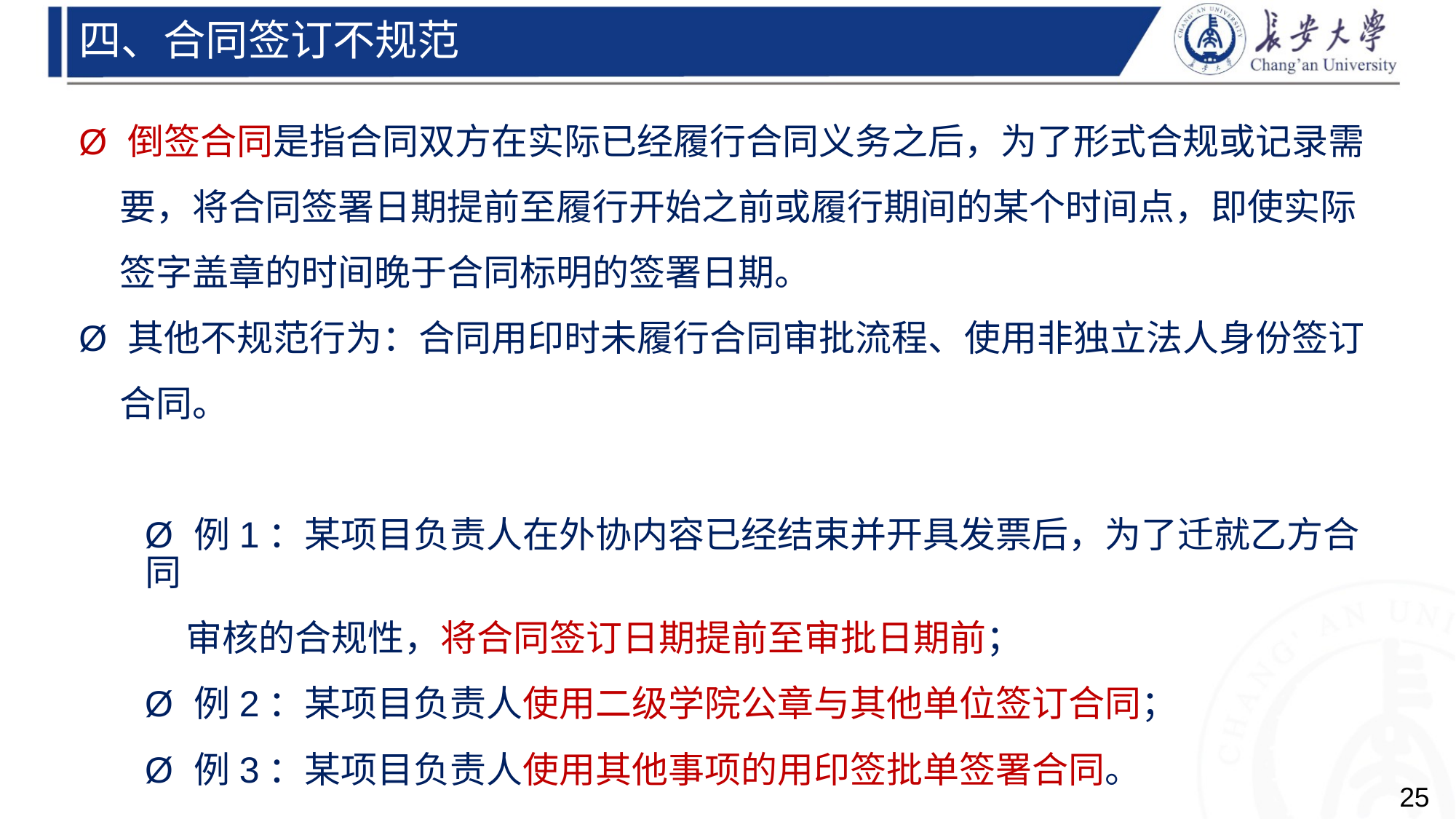

四、合同签订不规范
Ø 倒签合同是指合同双方在实际已经履行合同义务之后，为了形式合规或记录需
要，将合同签署日期提前至履行开始之前或履行期间的某个时间点，即使实际
签字盖章的时间晚于合同标明的签署日期。
Ø 其他不规范行为：合同用印时未履行合同审批流程、使用非独立法人身份签订
合同。
Ø 例1：某项目负责人在外协内容已经结束并开具发票后，为了迁就乙方合同
审核的合规性，将合同签订日期提前至审批日期前；
Ø 例2：某项目负责人使用二级学院公章与其他单位签订合同；
Ø 例3：某项目负责人使用其他事项的用印签批单签署合同。
Ø ……
25